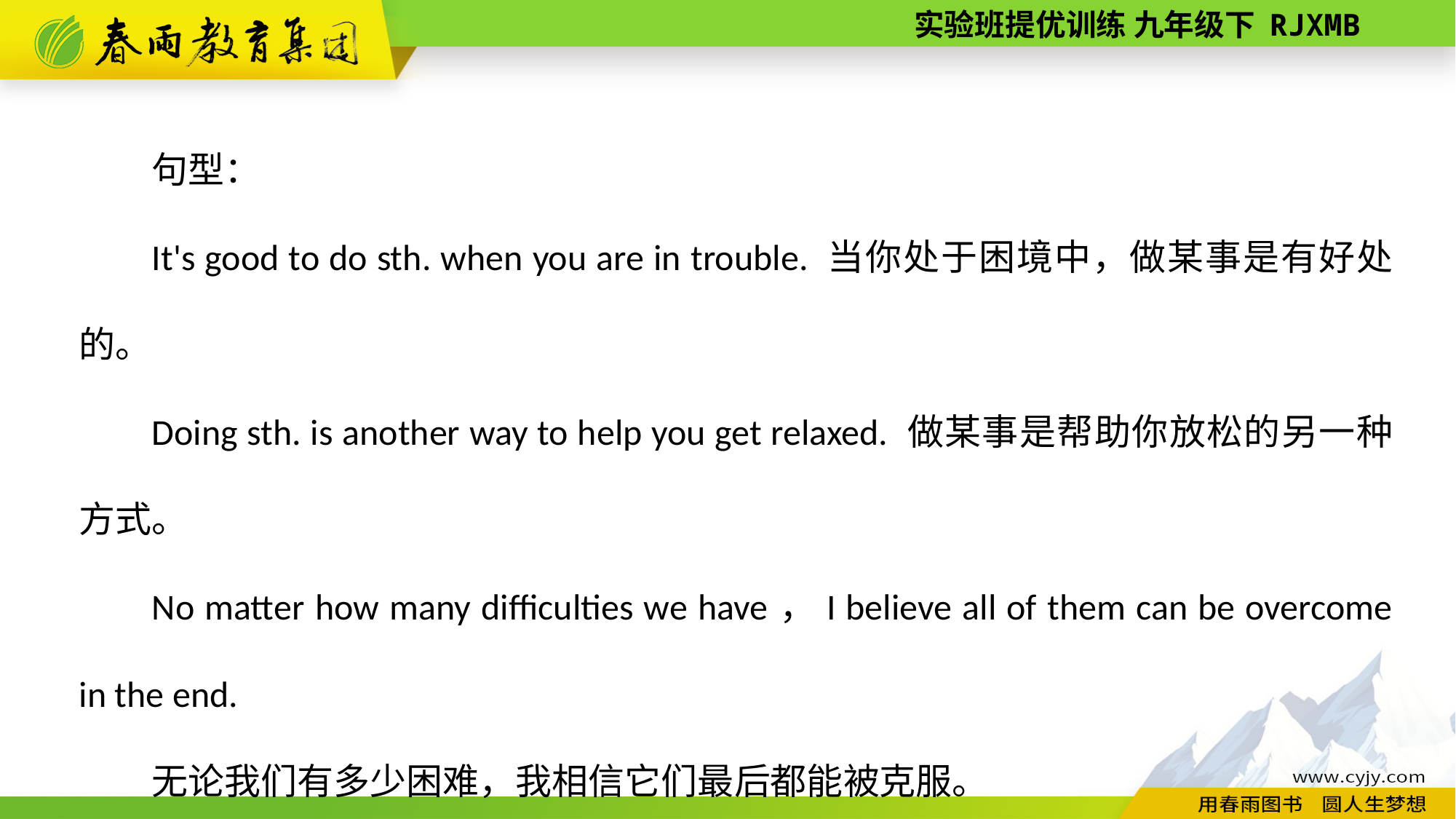

句型：
It's good to do sth. when you are in trouble. 当你处于困境中，做某事是有好处的。
Doing sth. is another way to help you get relaxed. 做某事是帮助你放松的另一种方式。
No matter how many difficulties we have，I believe all of them can be overcome in the end.
无论我们有多少困难，我相信它们最后都能被克服。